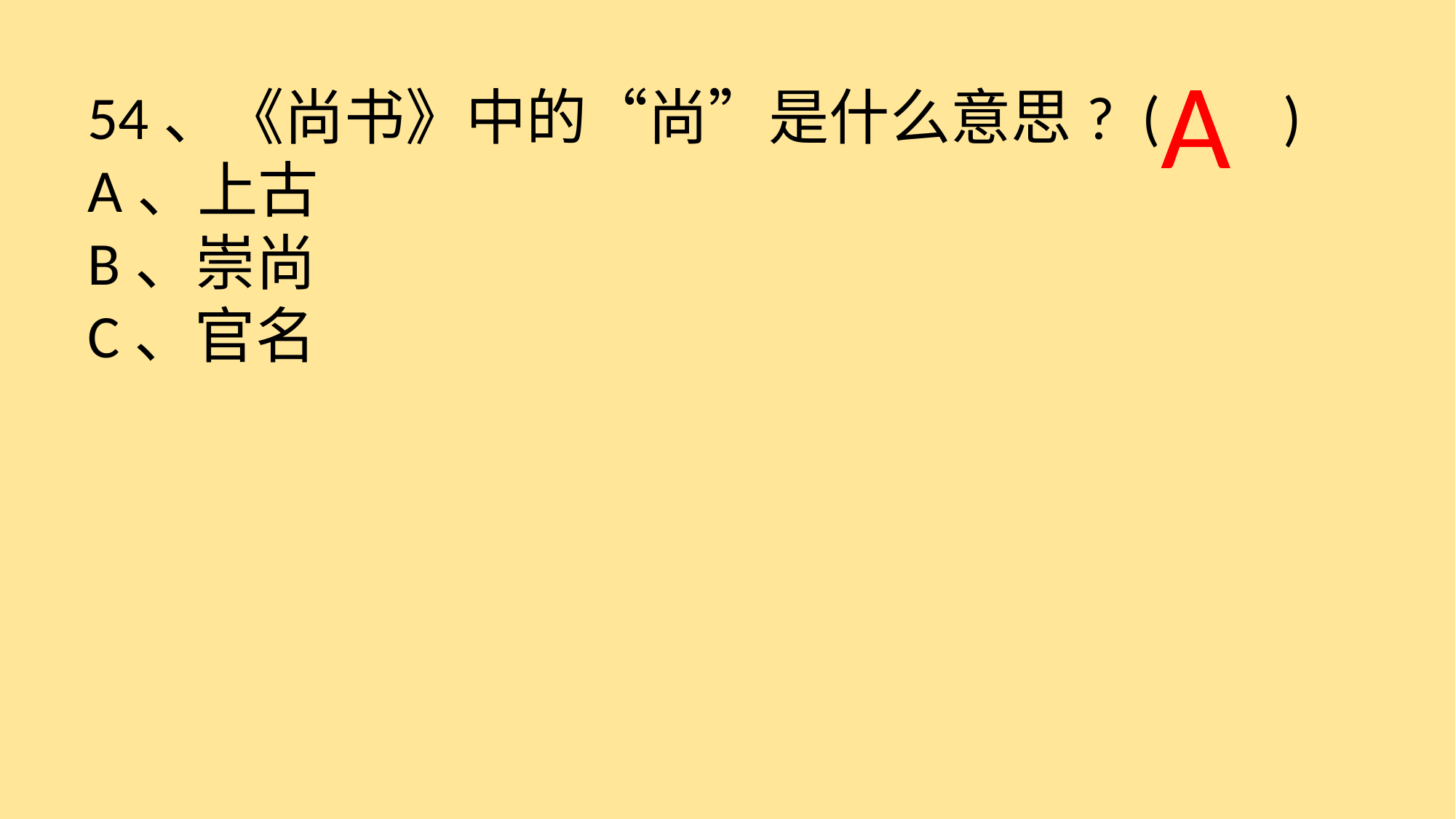

A
54、《尚书》中的“尚”是什么意思?  (         )
A、上古
B、崇尚
C、官名